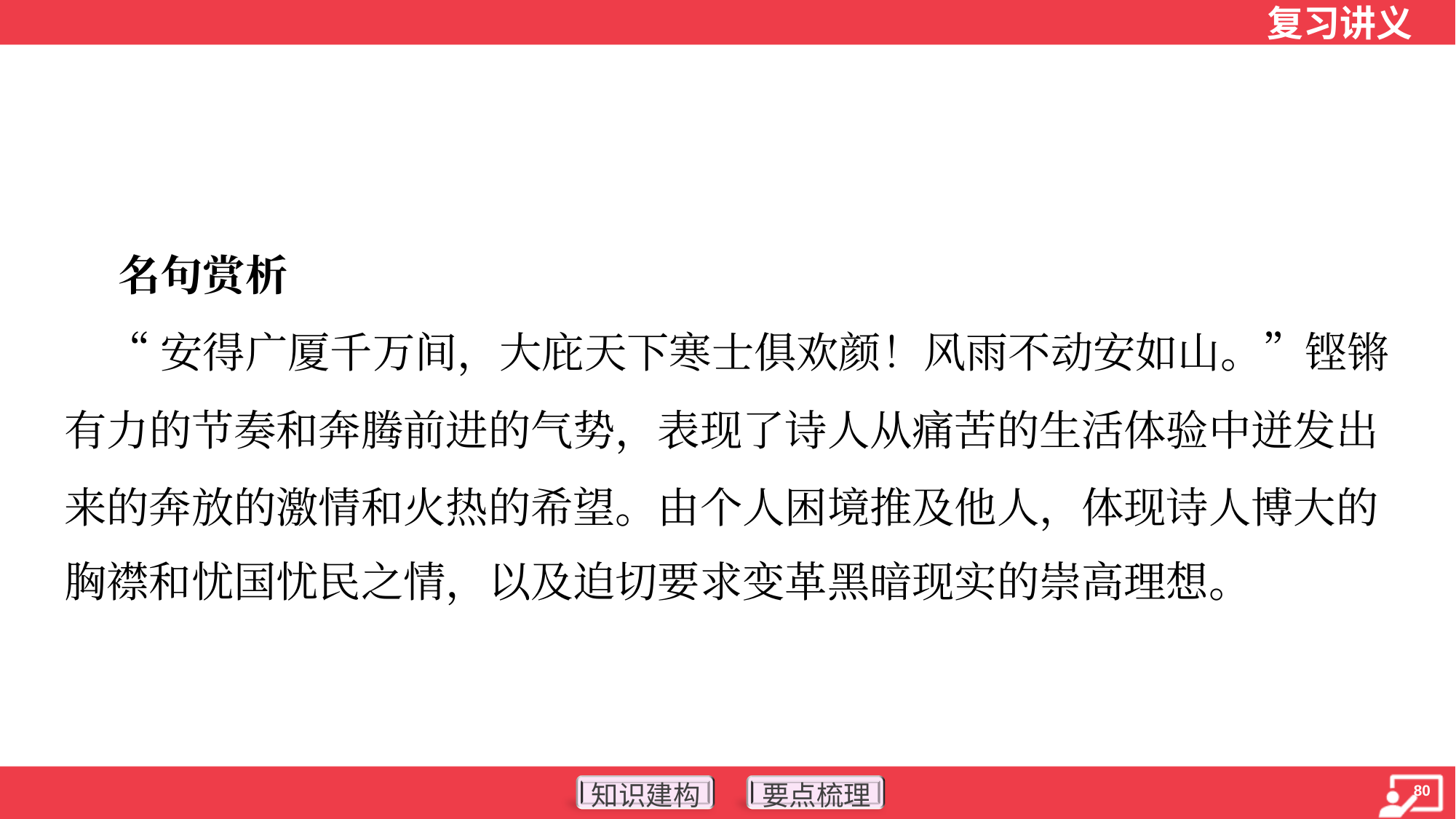

名句赏析
    “安得广厦千万间，大庇天下寒士俱欢颜！风雨不动安如山。”铿锵
有力的节奏和奔腾前进的气势，表现了诗人从痛苦的生活体验中迸发出
来的奔放的激情和火热的希望。由个人困境推及他人，体现诗人博大的
胸襟和忧国忧民之情，以及迫切要求变革黑暗现实的崇高理想。